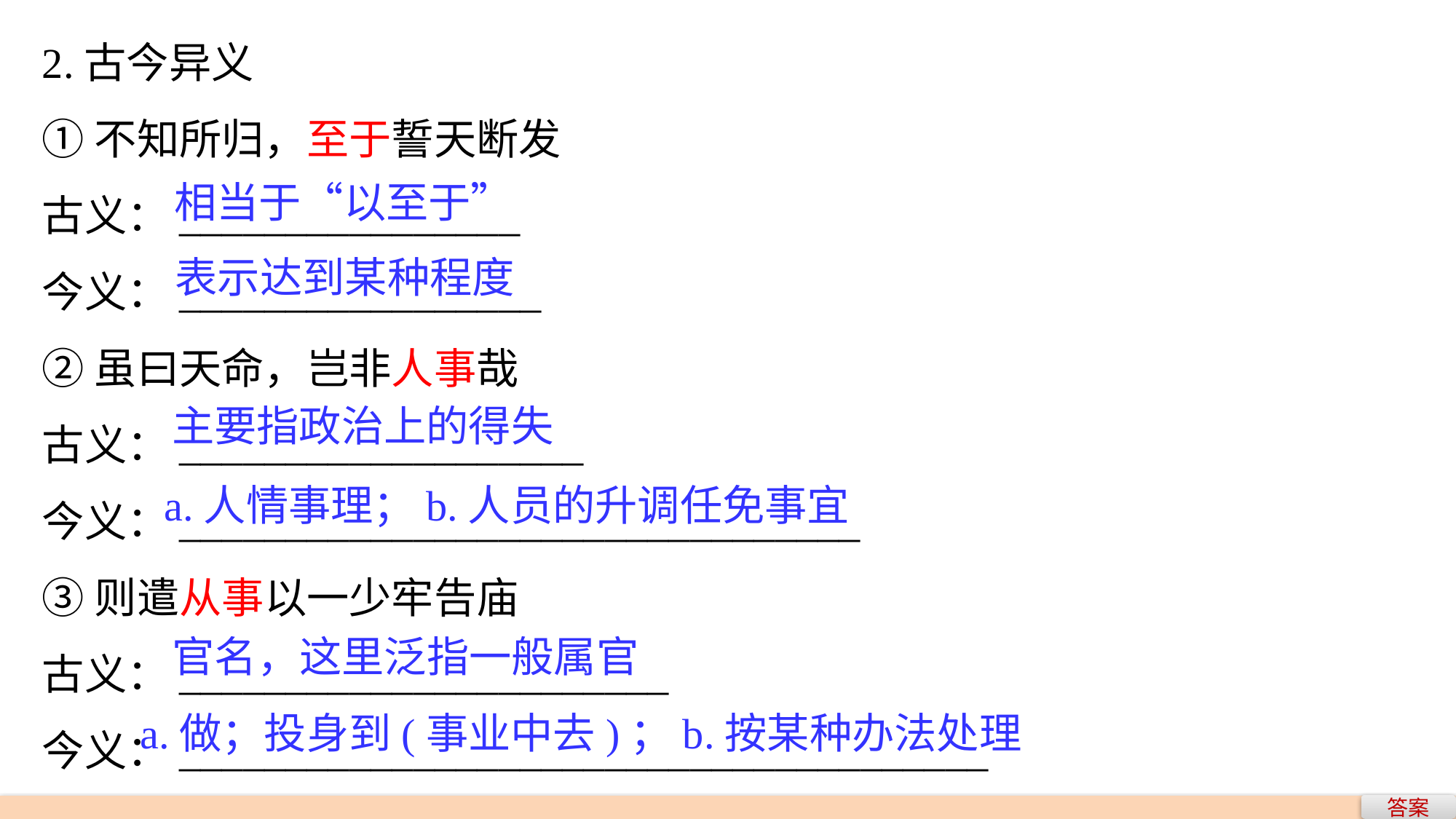

2.古今异义
①不知所归，至于誓天断发
古义：________________
今义：_________________
②虽曰天命，岂非人事哉
古义：___________________
今义：________________________________
③则遣从事以一少牢告庙
古义：_______________________
今义：______________________________________
相当于“以至于”
表示达到某种程度
主要指政治上的得失
a.人情事理；b.人员的升调任免事宜
官名，这里泛指一般属官
a.做；投身到(事业中去)；b.按某种办法处理
答案